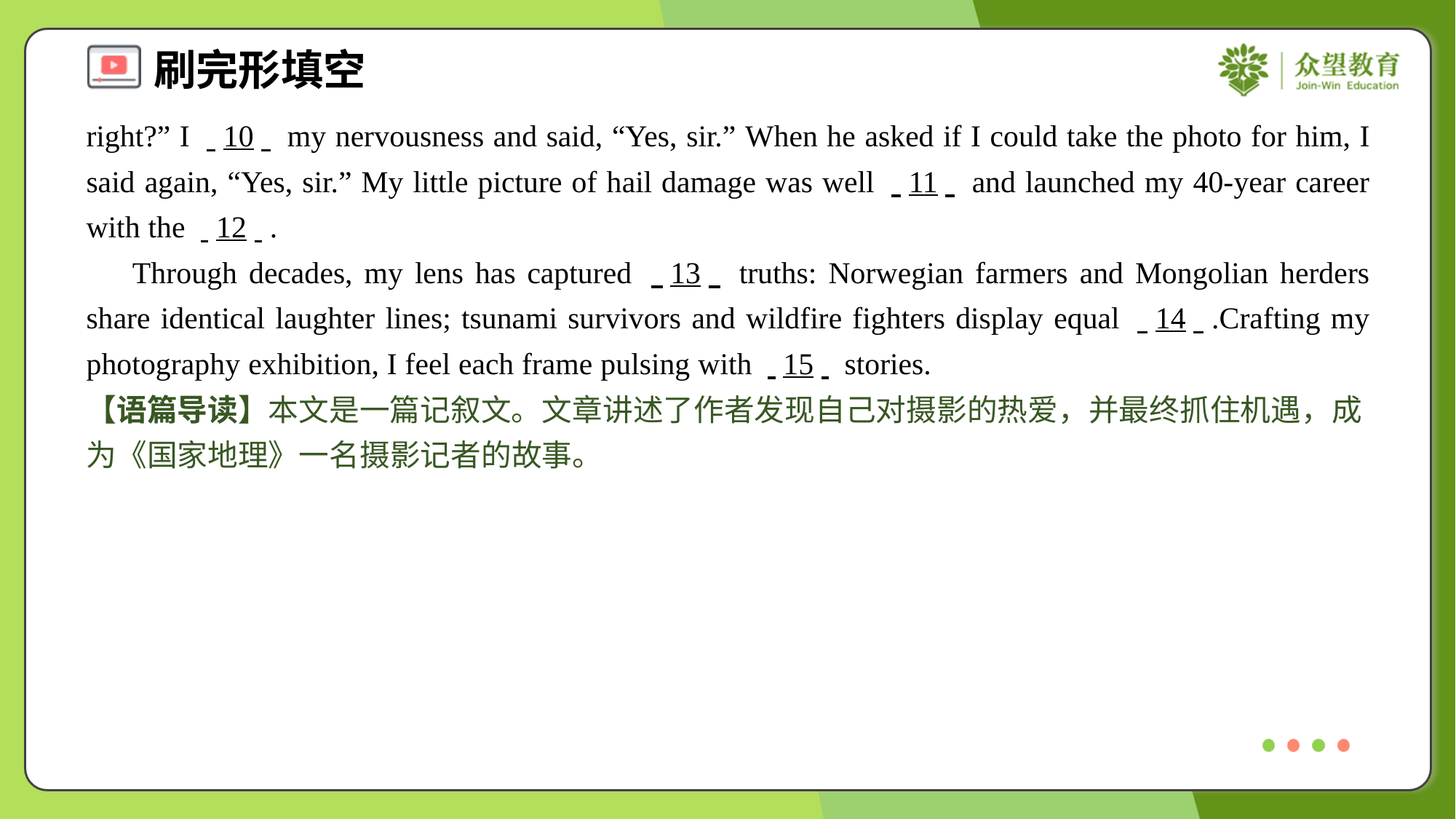

right?” I . .10. . my nervousness and said, “Yes, sir.” When he asked if I could take the photo for him, I said again, “Yes, sir.” My little picture of hail damage was well . .11. . and launched my 40-year career with the . .12. ..
    Through decades, my lens has captured . .13. . truths: Norwegian farmers and Mongolian herders share identical laughter lines; tsunami survivors and wildfire fighters display equal . .14. ..Crafting my photography exhibition, I feel each frame pulsing with . .15. . stories.
【语篇导读】本文是一篇记叙文。文章讲述了作者发现自己对摄影的热爱，并最终抓住机遇，成为《国家地理》一名摄影记者的故事。